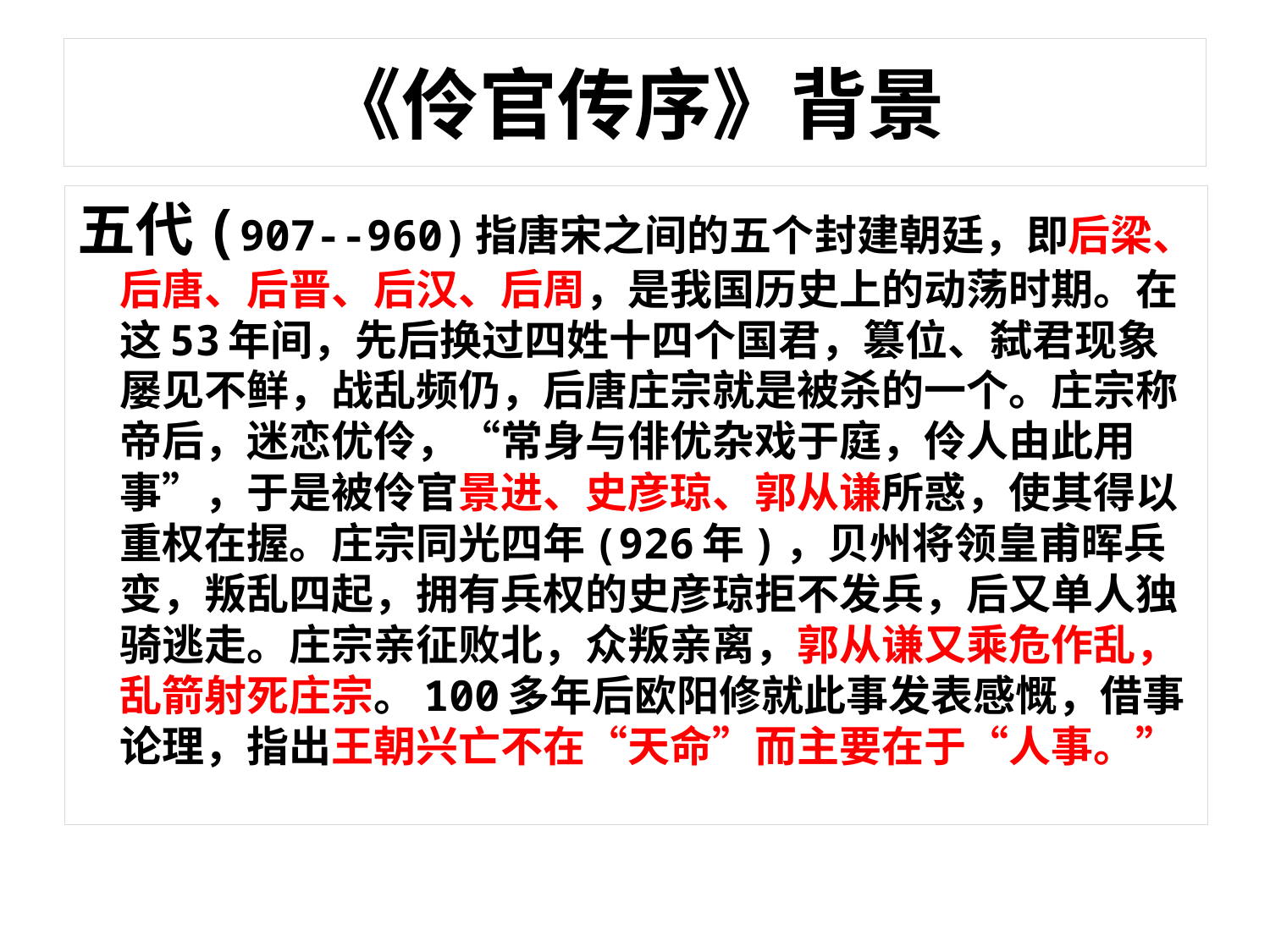

# 《伶官传序》背景
五代(907--960)指唐宋之间的五个封建朝廷，即后梁、后唐、后晋、后汉、后周，是我国历史上的动荡时期。在这53年间，先后换过四姓十四个国君，篡位、弑君现象屡见不鲜，战乱频仍，后唐庄宗就是被杀的一个。庄宗称帝后，迷恋优伶，“常身与俳优杂戏于庭，伶人由此用事”，于是被伶官景进、史彦琼、郭从谦所惑，使其得以重权在握。庄宗同光四年(926年)，贝州将领皇甫晖兵变，叛乱四起，拥有兵权的史彦琼拒不发兵，后又单人独骑逃走。庄宗亲征败北，众叛亲离，郭从谦又乘危作乱，乱箭射死庄宗。100多年后欧阳修就此事发表感慨，借事论理，指出王朝兴亡不在“天命”而主要在于“人事。”